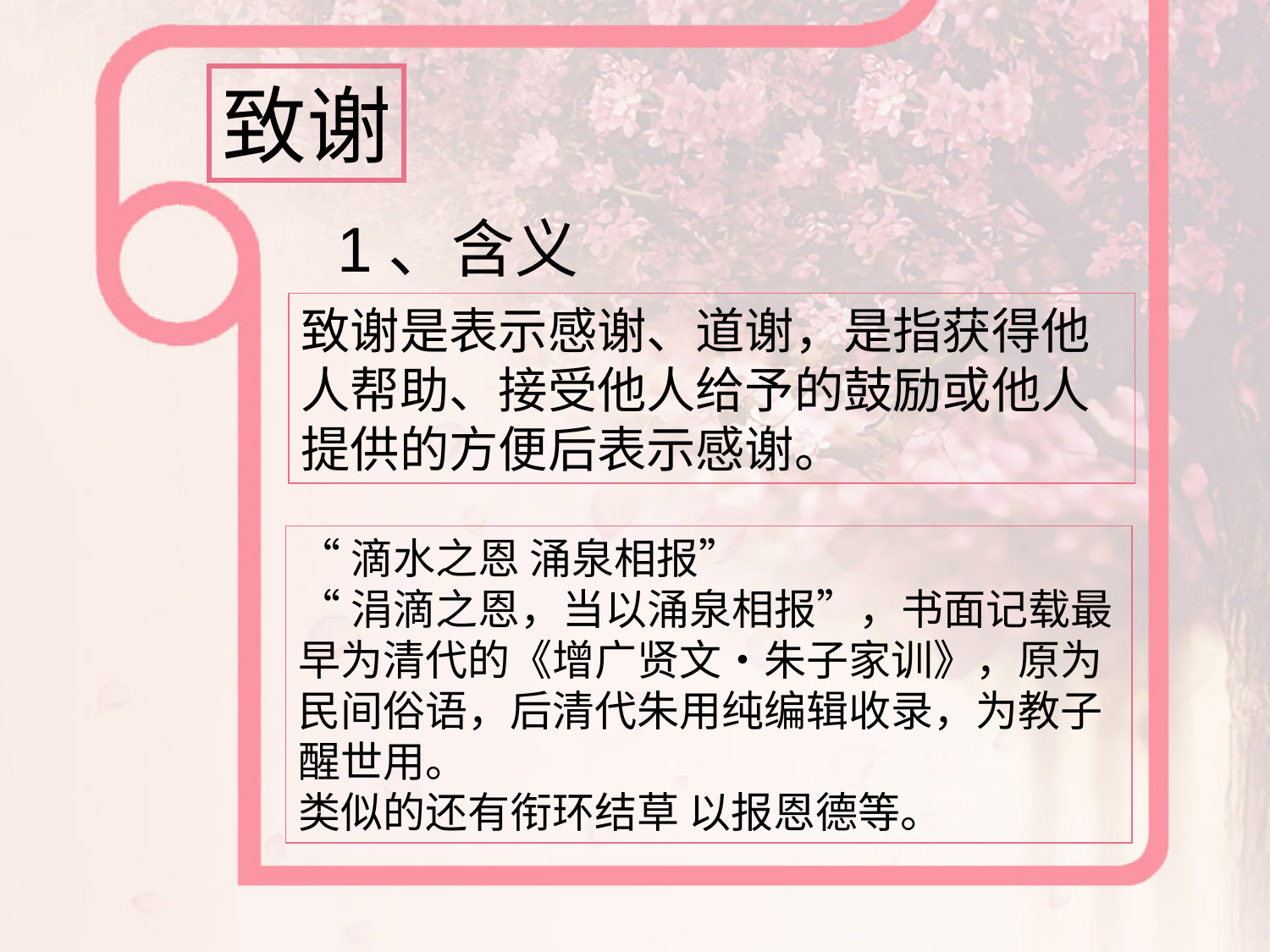

致谢
1、含义
致谢是表示感谢、道谢，是指获得他人帮助、接受他人给予的鼓励或他人提供的方便后表示感谢。
“滴水之恩 涌泉相报”
“涓滴之恩，当以涌泉相报”，书面记载最早为清代的《增广贤文•朱子家训》，原为民间俗语，后清代朱用纯编辑收录，为教子醒世用。
类似的还有衔环结草 以报恩德等。